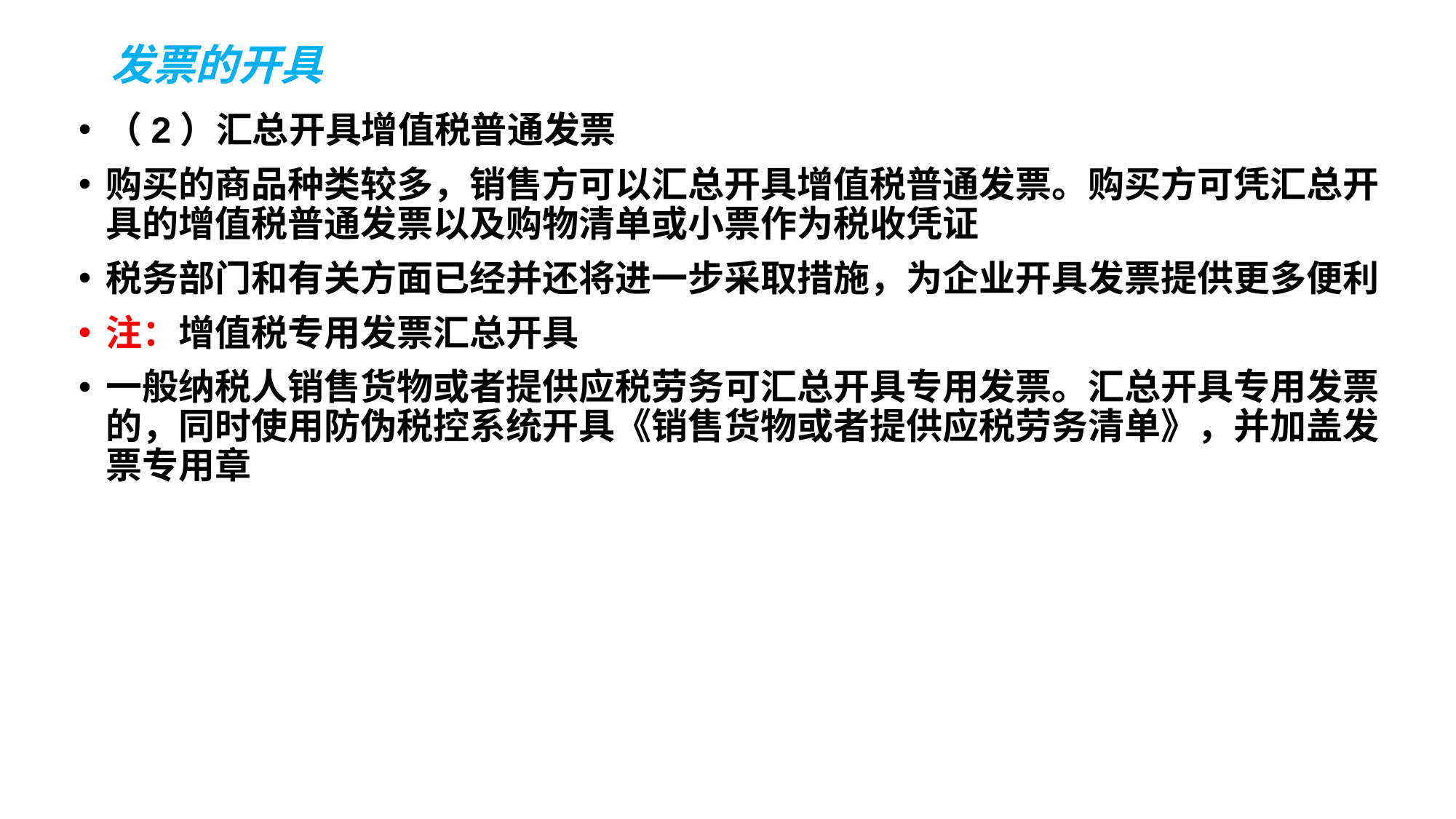

# 发票的开具
（2）汇总开具增值税普通发票
购买的商品种类较多，销售方可以汇总开具增值税普通发票。购买方可凭汇总开具的增值税普通发票以及购物清单或小票作为税收凭证
税务部门和有关方面已经并还将进一步采取措施，为企业开具发票提供更多便利
注：增值税专用发票汇总开具
一般纳税人销售货物或者提供应税劳务可汇总开具专用发票。汇总开具专用发票的，同时使用防伪税控系统开具《销售货物或者提供应税劳务清单》，并加盖发票专用章